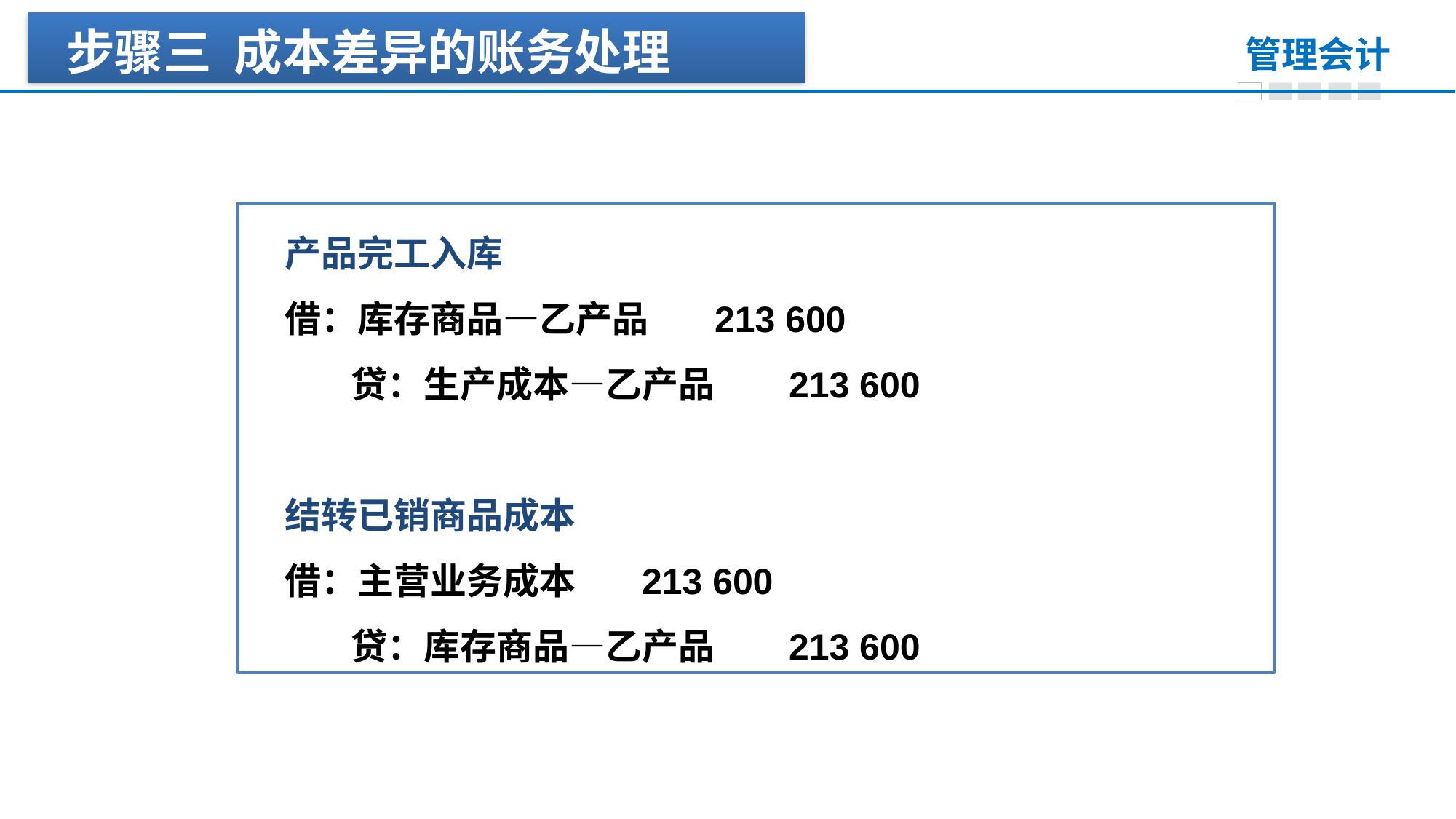

步骤三  成本差异的账务处理
产品完工入库
借：库存商品—乙产品       213 600
       贷：生产成本—乙产品        213 600

结转已销商品成本
借：主营业务成本       213 600
       贷：库存商品—乙产品        213 600